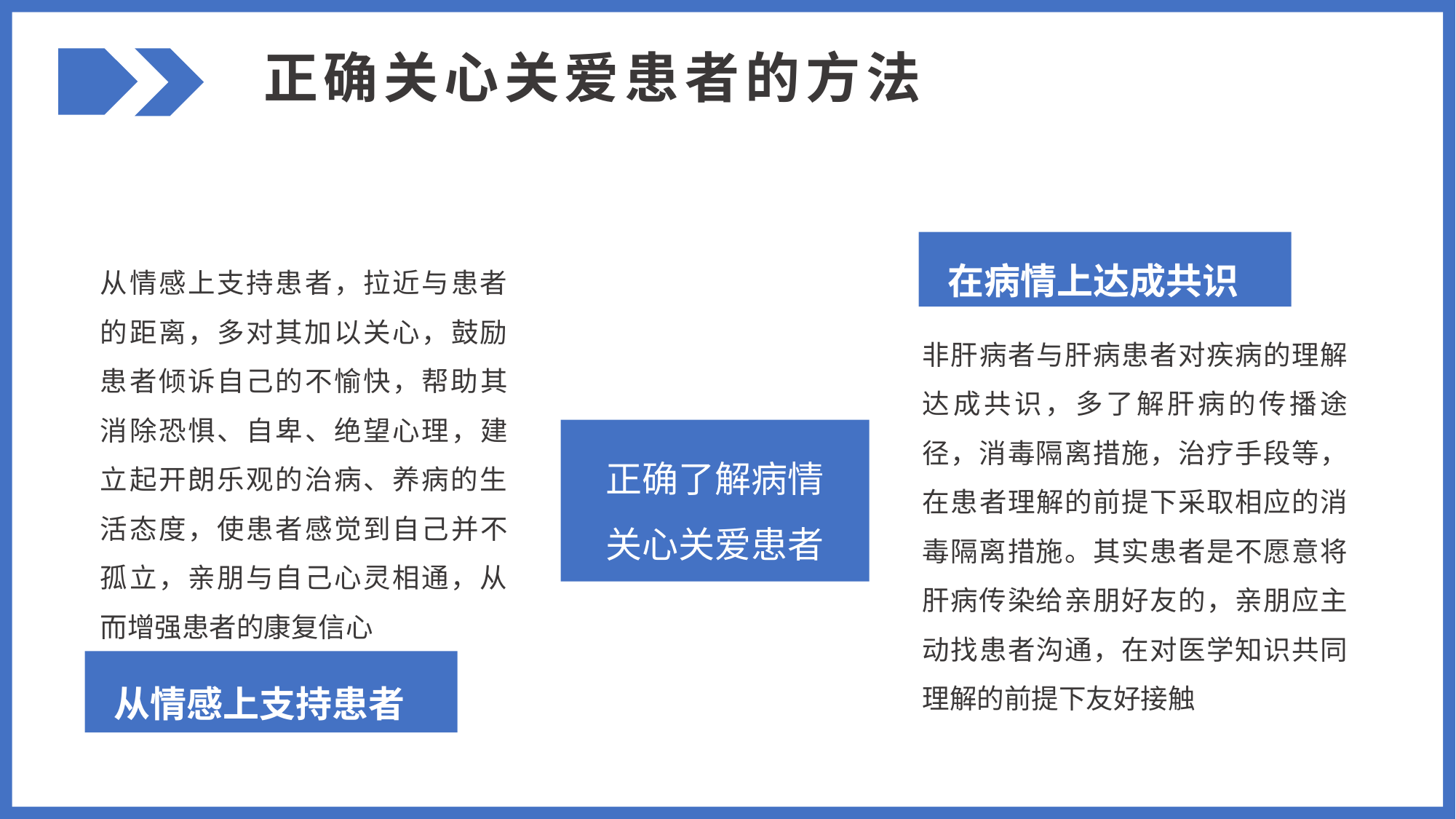

正确关心关爱患者的方法
在病情上达成共识
从情感上支持患者，拉近与患者的距离，多对其加以关心，鼓励患者倾诉自己的不愉快，帮助其消除恐惧、自卑、绝望心理，建立起开朗乐观的治病、养病的生活态度，使患者感觉到自己并不孤立，亲朋与自己心灵相通，从而增强患者的康复信心
非肝病者与肝病患者对疾病的理解达成共识，多了解肝病的传播途径，消毒隔离措施，治疗手段等，在患者理解的前提下采取相应的消毒隔离措施。其实患者是不愿意将肝病传染给亲朋好友的，亲朋应主动找患者沟通，在对医学知识共同理解的前提下友好接触

正确了解病情
关心关爱患者
从情感上支持患者